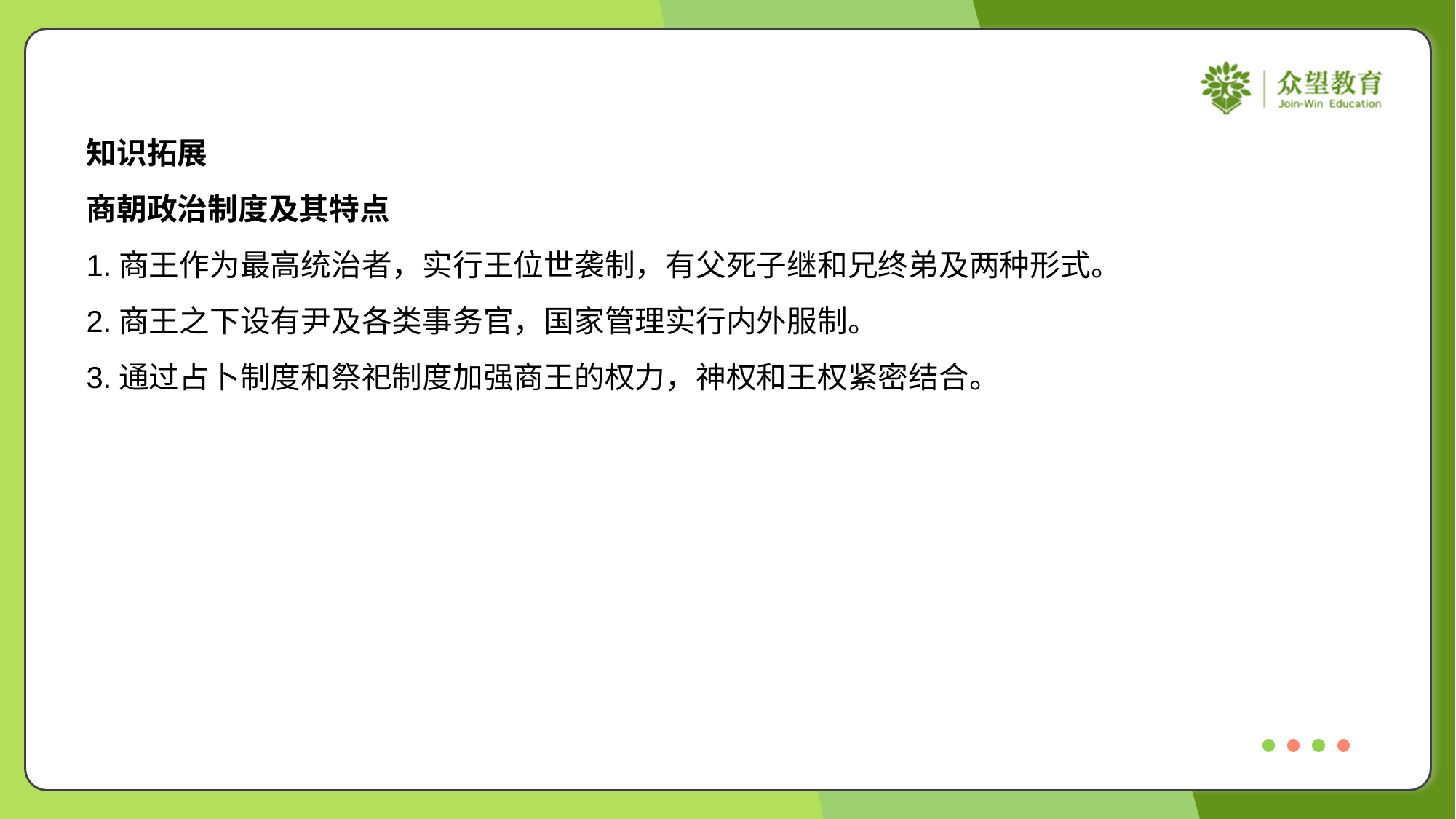

知识拓展
商朝政治制度及其特点
1.商王作为最高统治者，实行王位世袭制，有父死子继和兄终弟及两种形式。
2.商王之下设有尹及各类事务官，国家管理实行内外服制。
3.通过占卜制度和祭祀制度加强商王的权力，神权和王权紧密结合。